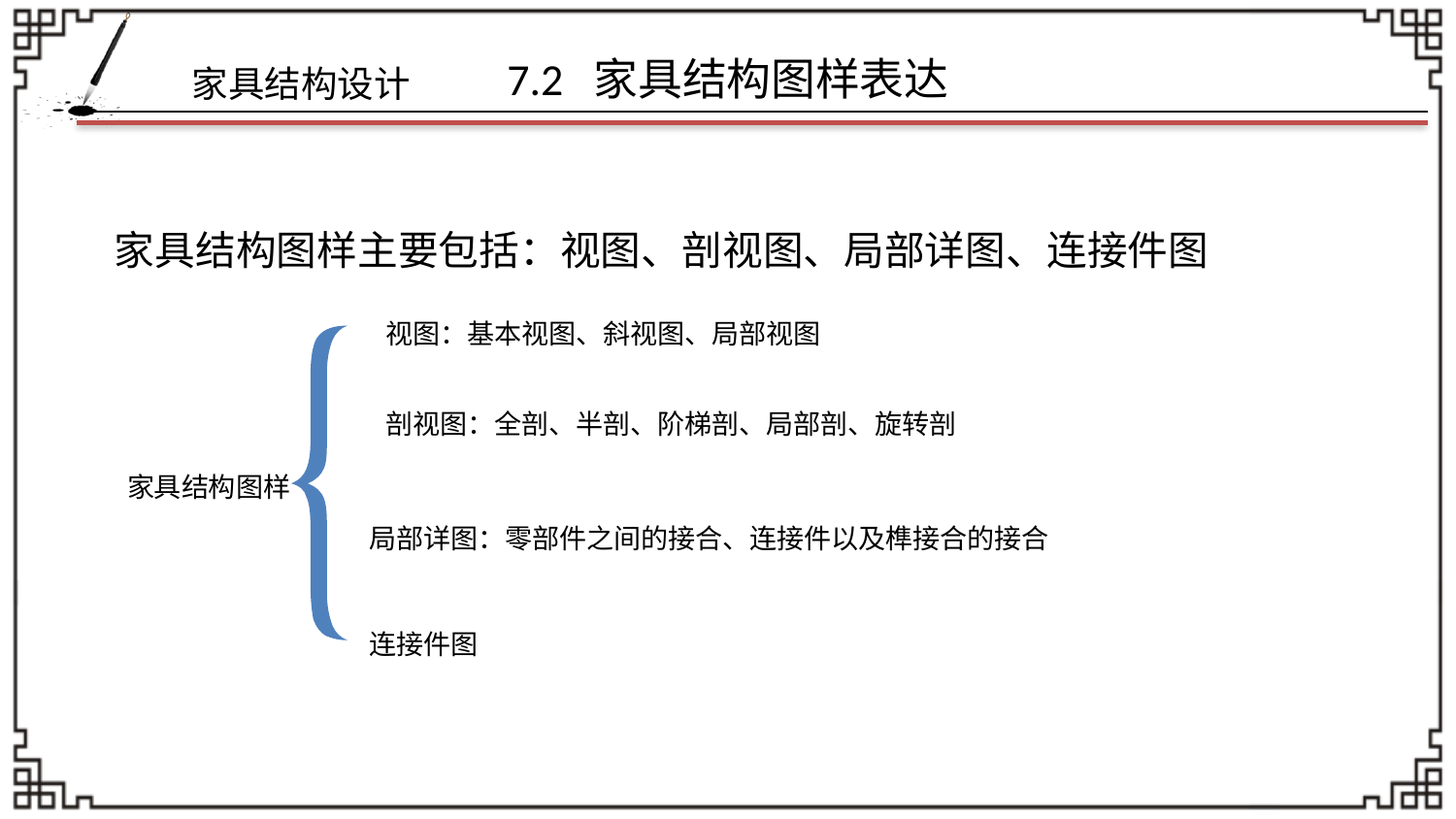

# 7.2  家具结构图样表达
家具结构图样主要包括：视图、剖视图、局部详图、连接件图
视图：基本视图、斜视图、局部视图

剖视图：全剖、半剖、阶梯剖、局部剖、旋转剖
家具结构图样
局部详图：零部件之间的接合、连接件以及榫接合的接合
连接件图